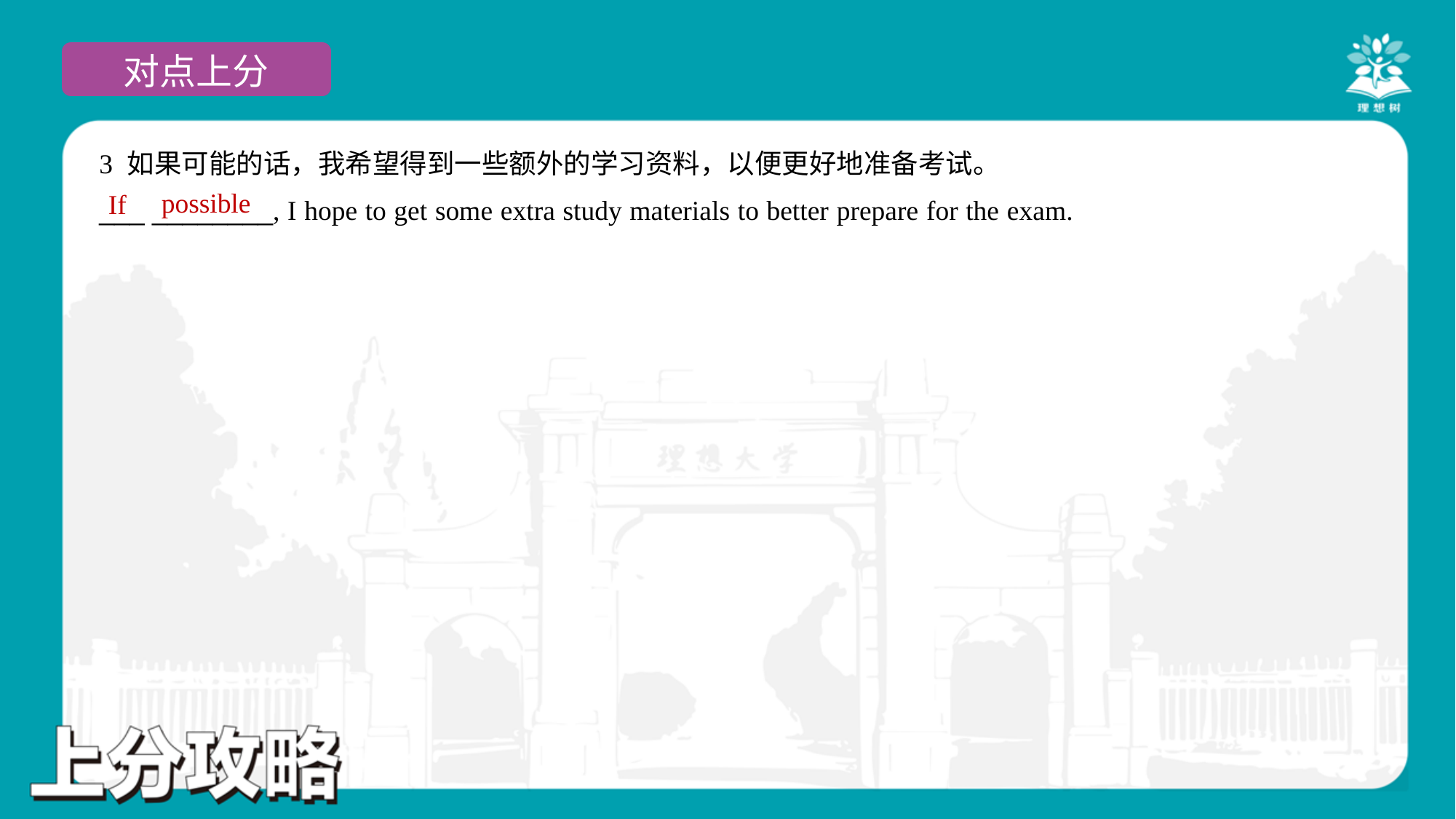

3 如果可能的话，我希望得到一些额外的学习资料，以便更好地准备考试。
___ ________, I hope to get some extra study materials to better prepare for the exam.
possible
If